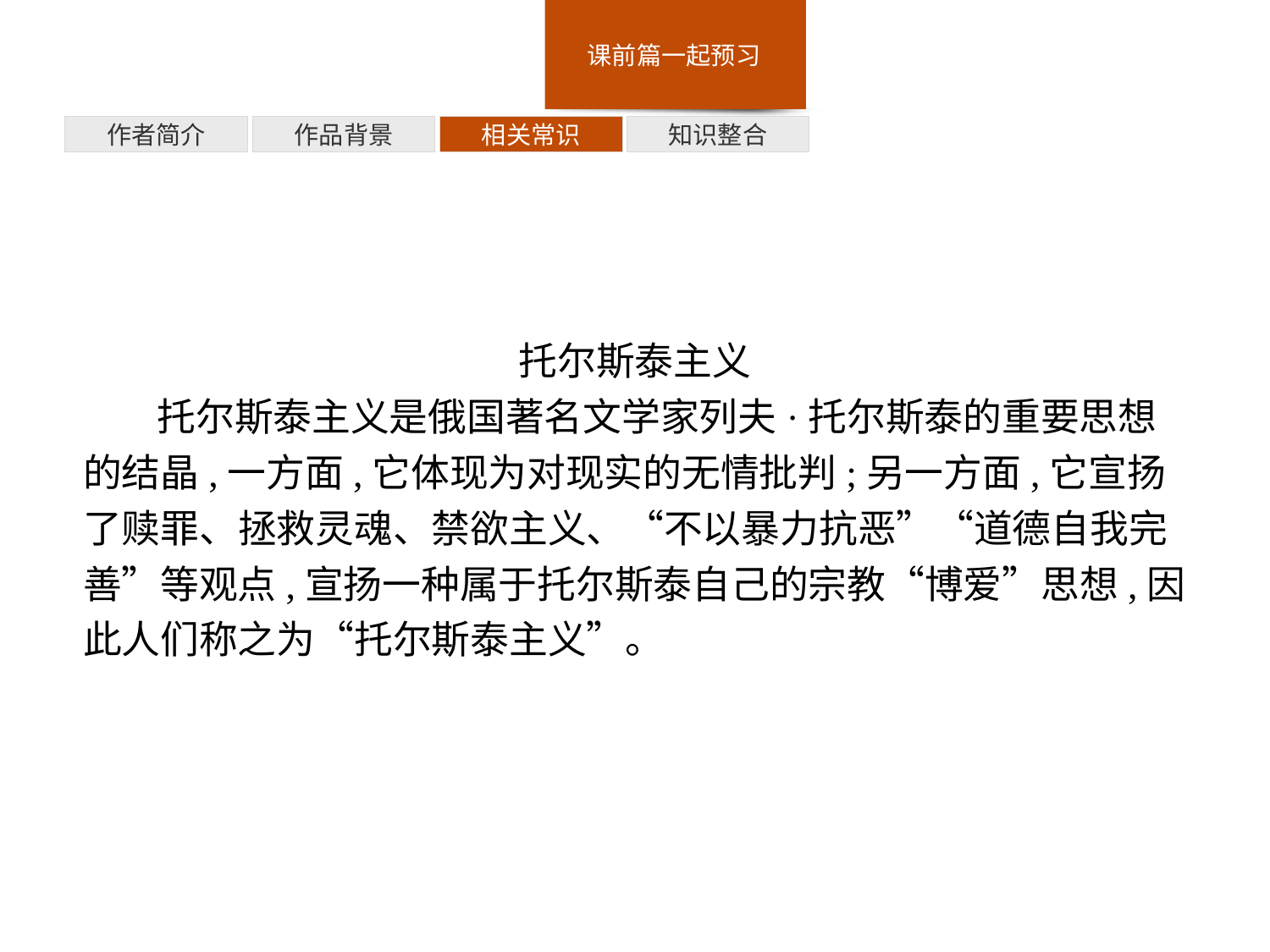

知识整合
相关常识
作品背景
作者简介
托尔斯泰主义
托尔斯泰主义是俄国著名文学家列夫·托尔斯泰的重要思想的结晶,一方面,它体现为对现实的无情批判;另一方面,它宣扬了赎罪、拯救灵魂、禁欲主义、“不以暴力抗恶”“道德自我完善”等观点,宣扬一种属于托尔斯泰自己的宗教“博爱”思想,因此人们称之为“托尔斯泰主义”。